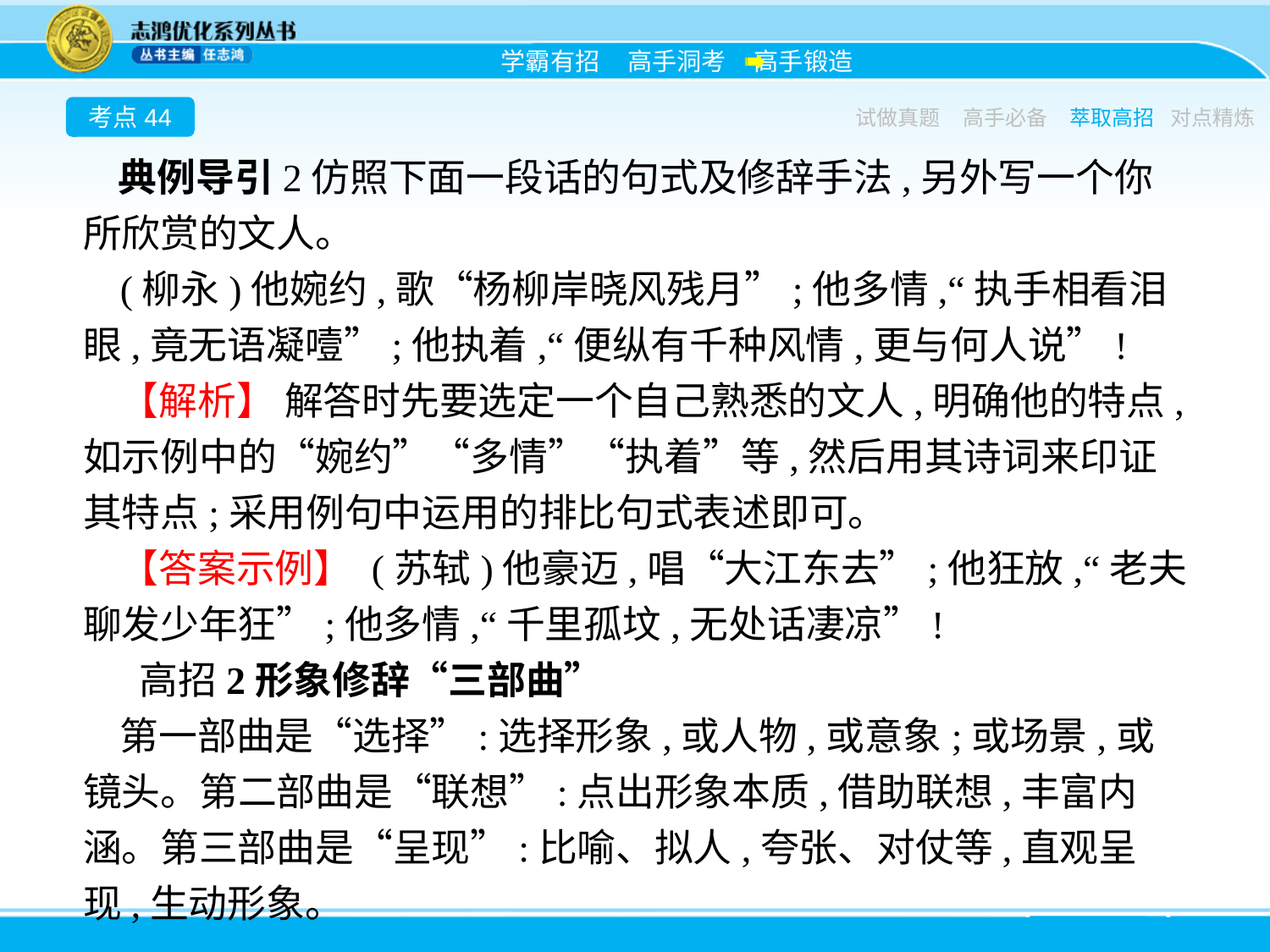

考点44
试做真题
高手必备
萃取高招
对点精炼
典例导引2仿照下面一段话的句式及修辞手法,另外写一个你所欣赏的文人。
(柳永)他婉约,歌“杨柳岸晓风残月”;他多情,“执手相看泪眼,竟无语凝噎”;他执着,“便纵有千种风情,更与何人说”!
【解析】 解答时先要选定一个自己熟悉的文人,明确他的特点,如示例中的“婉约”“多情”“执着”等,然后用其诗词来印证其特点;采用例句中运用的排比句式表述即可。
【答案示例】 (苏轼)他豪迈,唱“大江东去”;他狂放,“老夫聊发少年狂”;他多情,“千里孤坟,无处话凄凉”!
高招2形象修辞“三部曲”
第一部曲是“选择”:选择形象,或人物,或意象;或场景,或镜头。第二部曲是“联想”:点出形象本质,借助联想,丰富内涵。第三部曲是“呈现”:比喻、拟人,夸张、对仗等,直观呈现,生动形象。